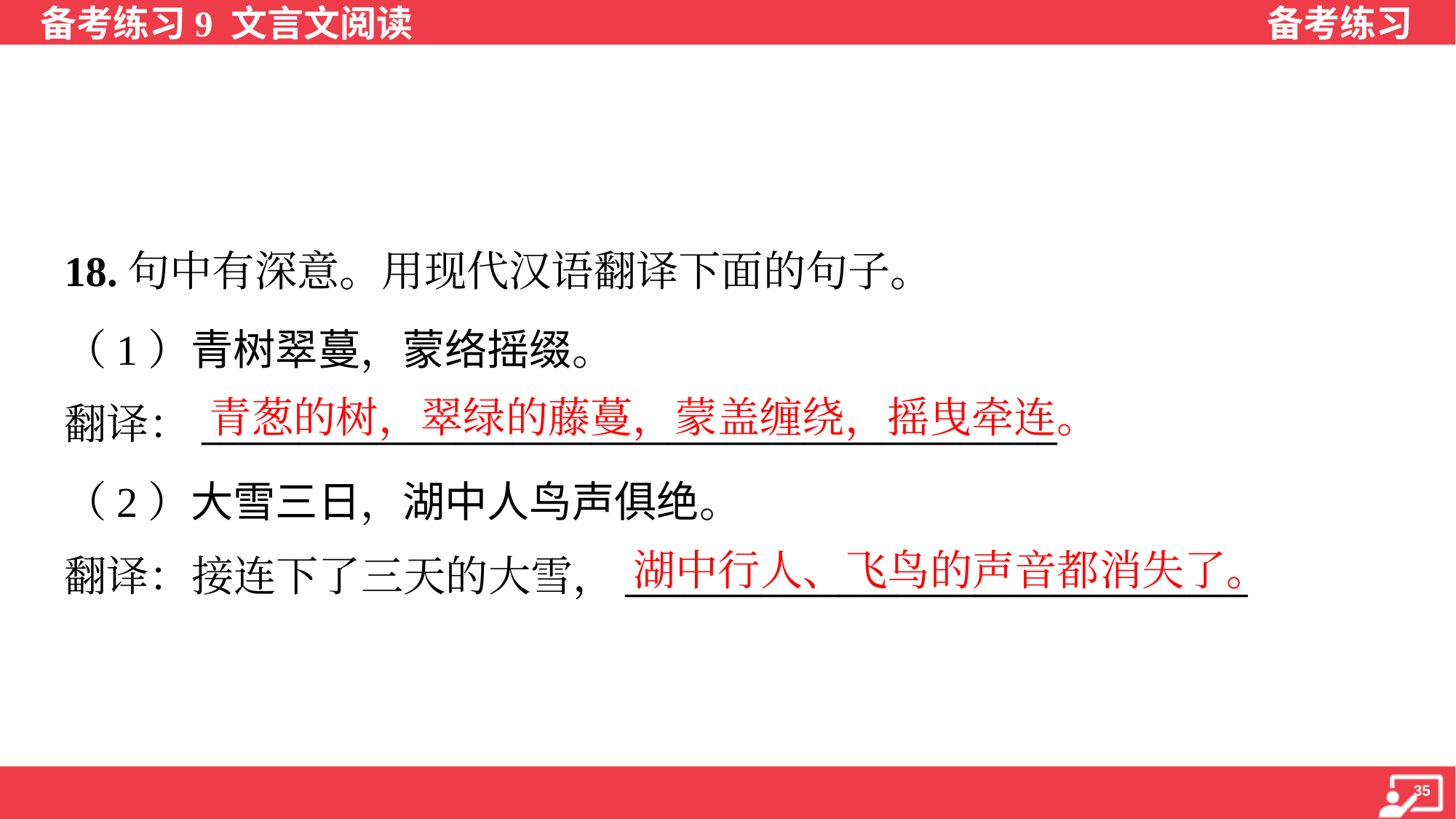

18.句中有深意。用现代汉语翻译下面的句子。
（1）青树翠蔓，蒙络摇缀。
翻译：____________________________________________
青葱的树，翠绿的藤蔓，蒙盖缠绕，摇曳牵连。
（2）大雪三日，湖中人鸟声俱绝。
翻译：接连下了三天的大雪，________________________________
湖中行人、飞鸟的声音都消失了。